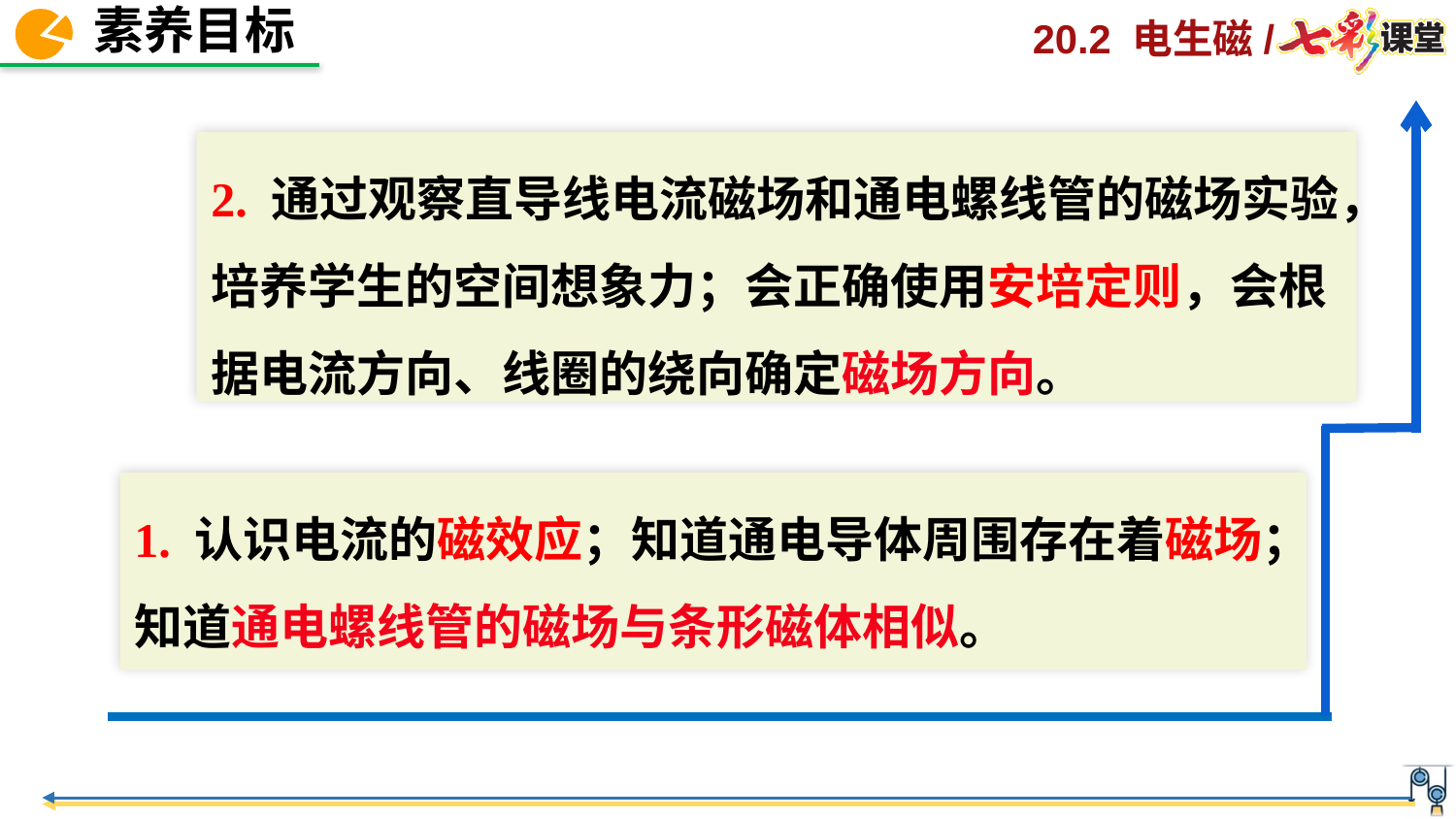

2. 通过观察直导线电流磁场和通电螺线管的磁场实验，培养学生的空间想象力；会正确使用安培定则，会根据电流方向、线圈的绕向确定磁场方向。
1. 认识电流的磁效应；知道通电导体周围存在着磁场；知道通电螺线管的磁场与条形磁体相似。